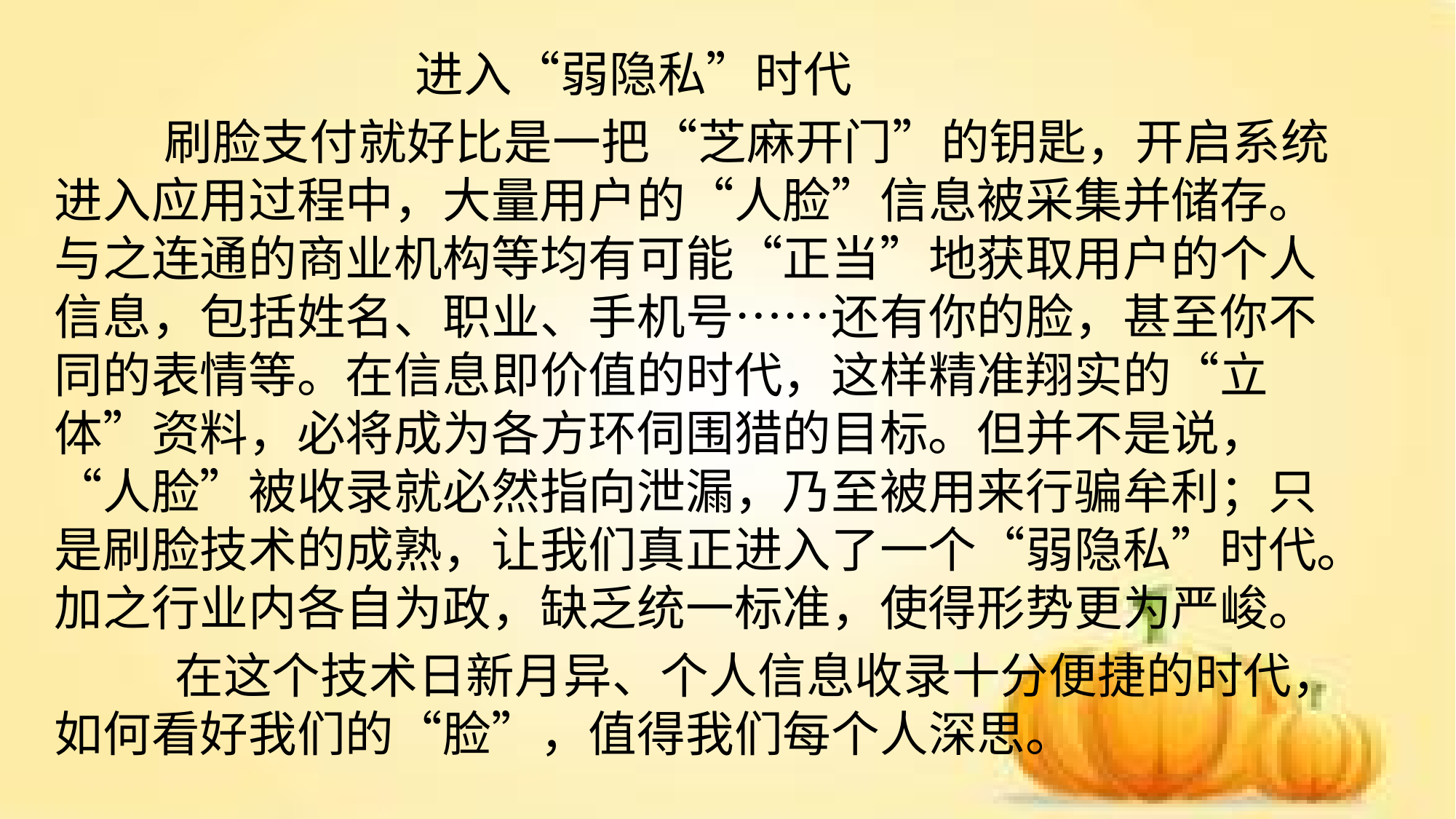

进入“弱隐私”时代
         刷脸支付就好比是一把“芝麻开门”的钥匙，开启系统进入应用过程中，大量用户的“人脸”信息被采集并储存。与之连通的商业机构等均有可能“正当”地获取用户的个人信息，包括姓名、职业、手机号……还有你的脸，甚至你不同的表情等。在信息即价值的时代，这样精准翔实的“立体”资料，必将成为各方环伺围猎的目标。但并不是说，“人脸”被收录就必然指向泄漏，乃至被用来行骗牟利；只是刷脸技术的成熟，让我们真正进入了一个“弱隐私”时代。加之行业内各自为政，缺乏统一标准，使得形势更为严峻。
          在这个技术日新月异、个人信息收录十分便捷的时代，如何看好我们的“脸”，值得我们每个人深思。